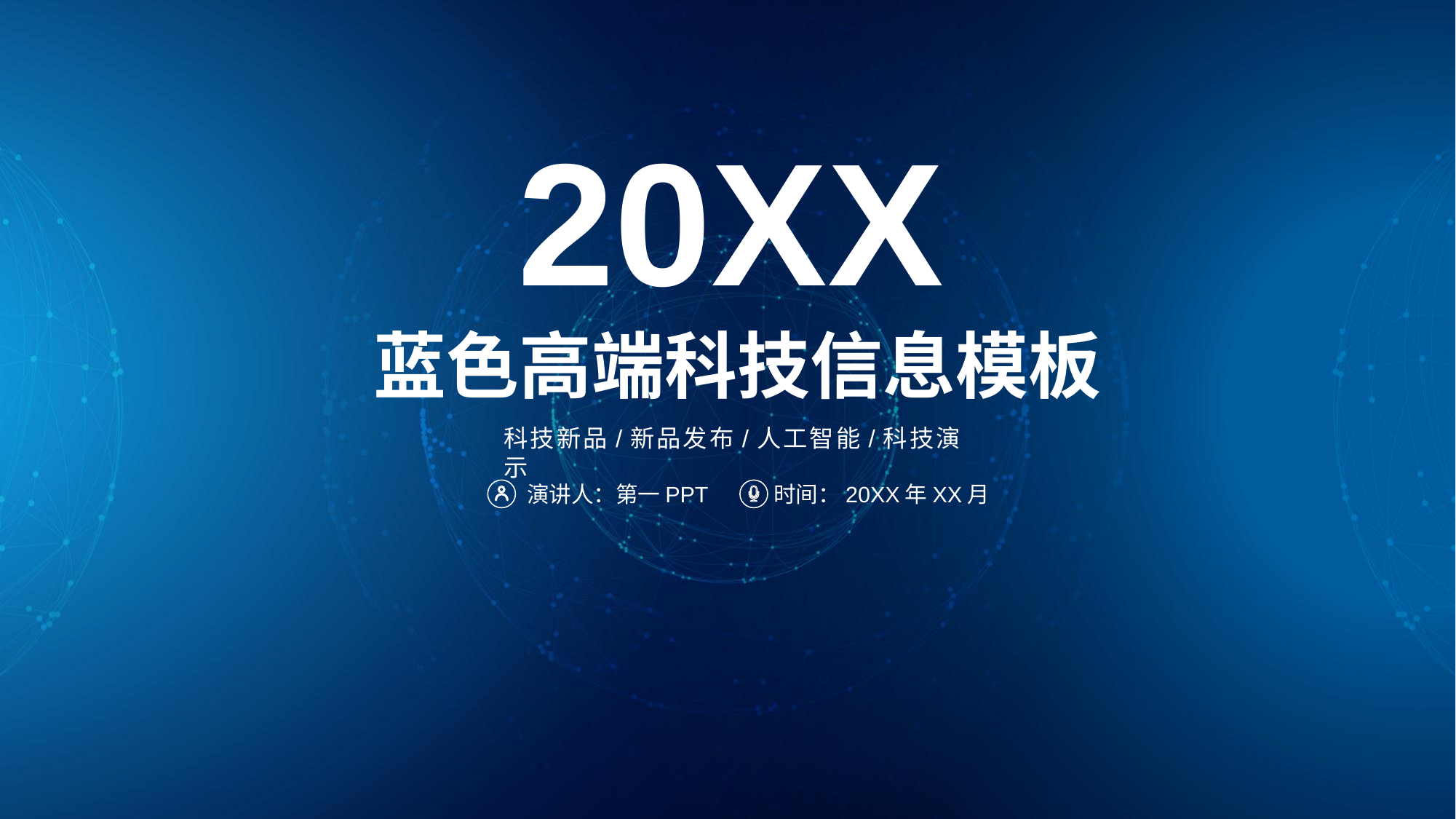

20XX
蓝色高端科技信息模板
科技新品/新品发布/人工智能/科技演示
演讲人：第一PPT
时间：20XX年XX月